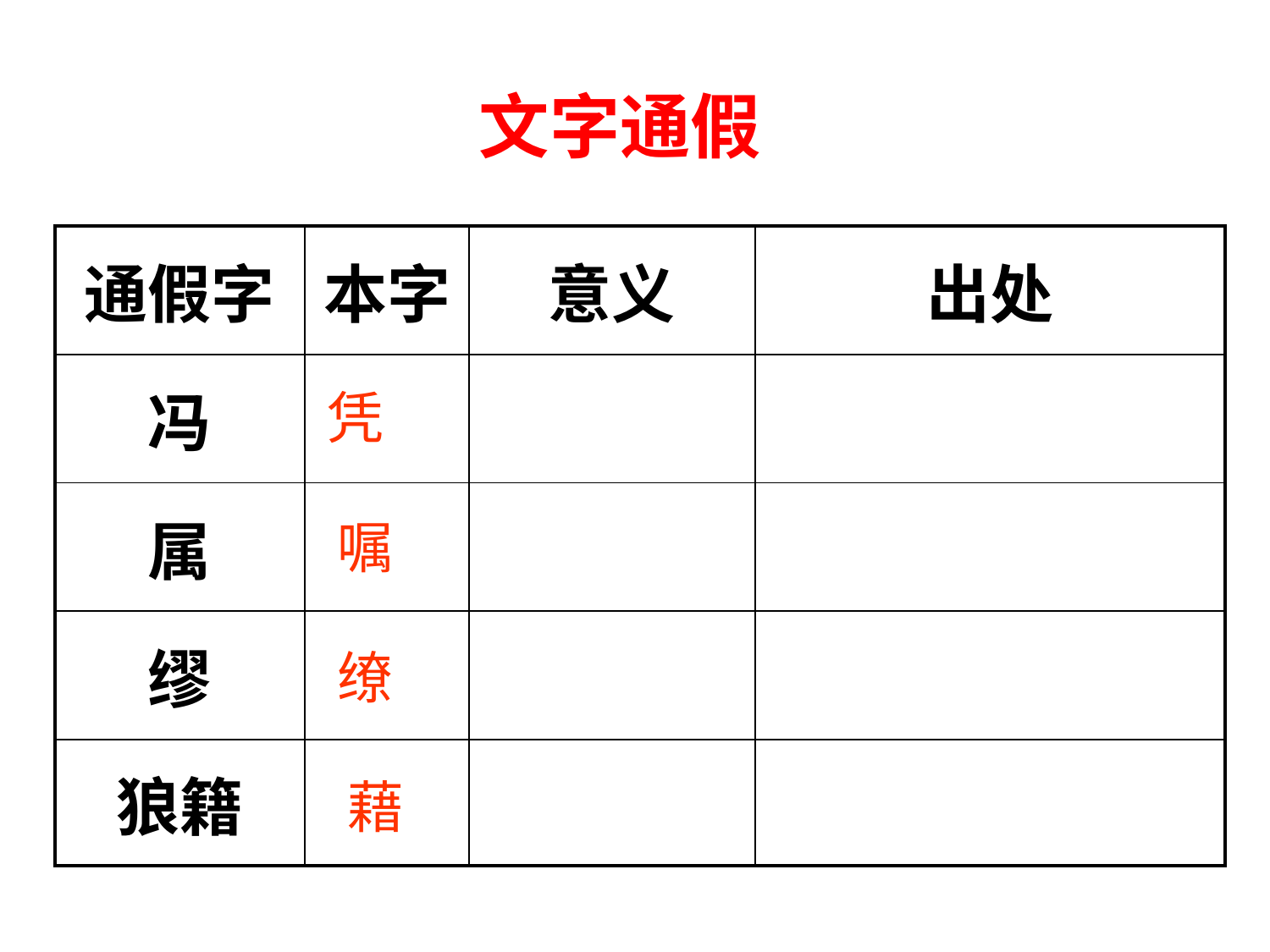

文字通假
| 通假字 | 本字 | 意义 | 出处 |
| --- | --- | --- | --- |
| 冯 |  |  |  |
| 属 |  |  |  |
| 缪 |  |  |  |
| 狼籍 |  |  |  |
凭
嘱
缭
藉